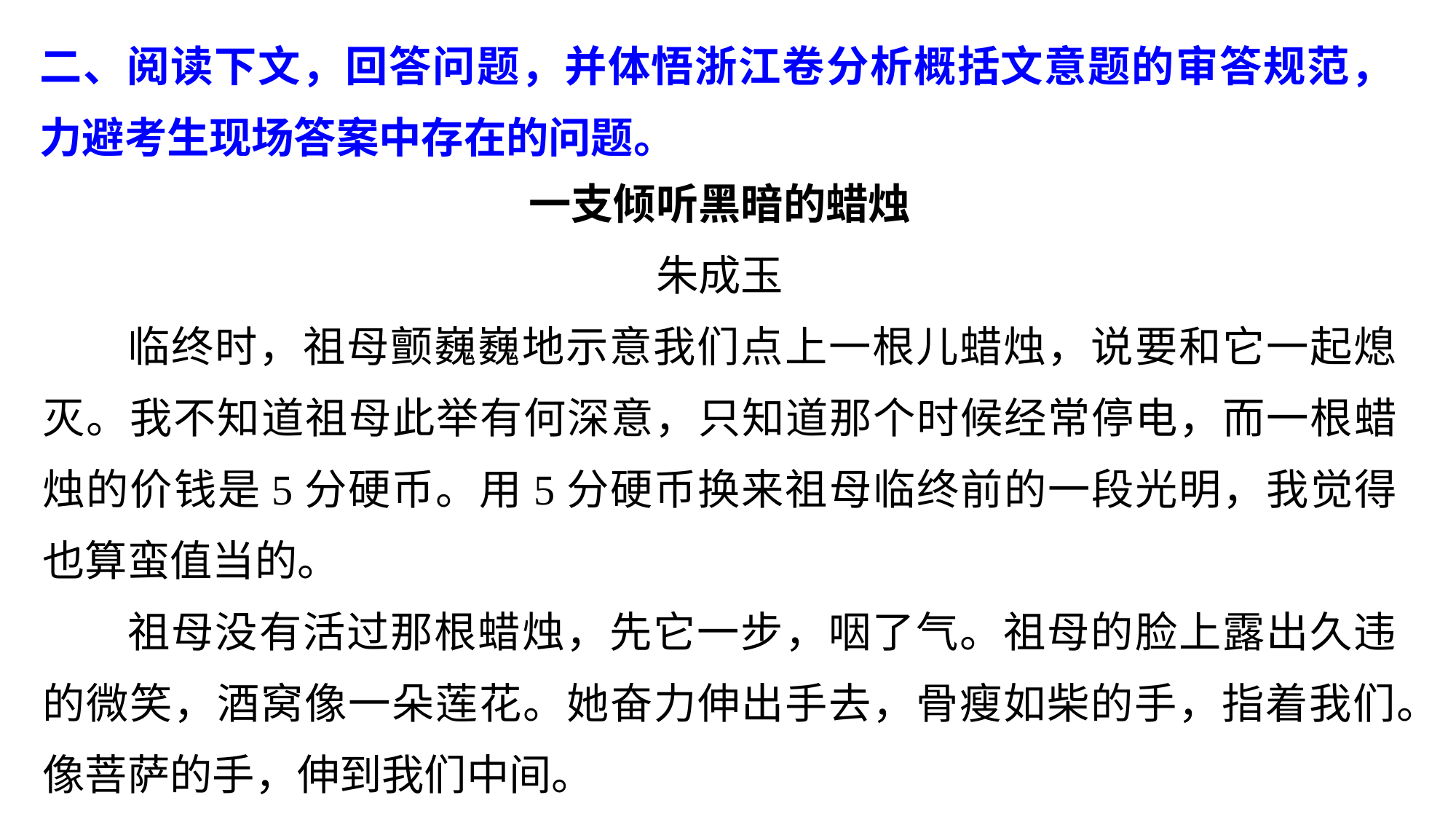

二、阅读下文，回答问题，并体悟浙江卷分析概括文意题的审答规范，力避考生现场答案中存在的问题。
一支倾听黑暗的蜡烛
朱成玉
临终时，祖母颤巍巍地示意我们点上一根儿蜡烛，说要和它一起熄灭。我不知道祖母此举有何深意，只知道那个时候经常停电，而一根蜡烛的价钱是5分硬币。用5分硬币换来祖母临终前的一段光明，我觉得也算蛮值当的。
祖母没有活过那根蜡烛，先它一步，咽了气。祖母的脸上露出久违的微笑，酒窝像一朵莲花。她奋力伸出手去，骨瘦如柴的手，指着我们。像菩萨的手，伸到我们中间。